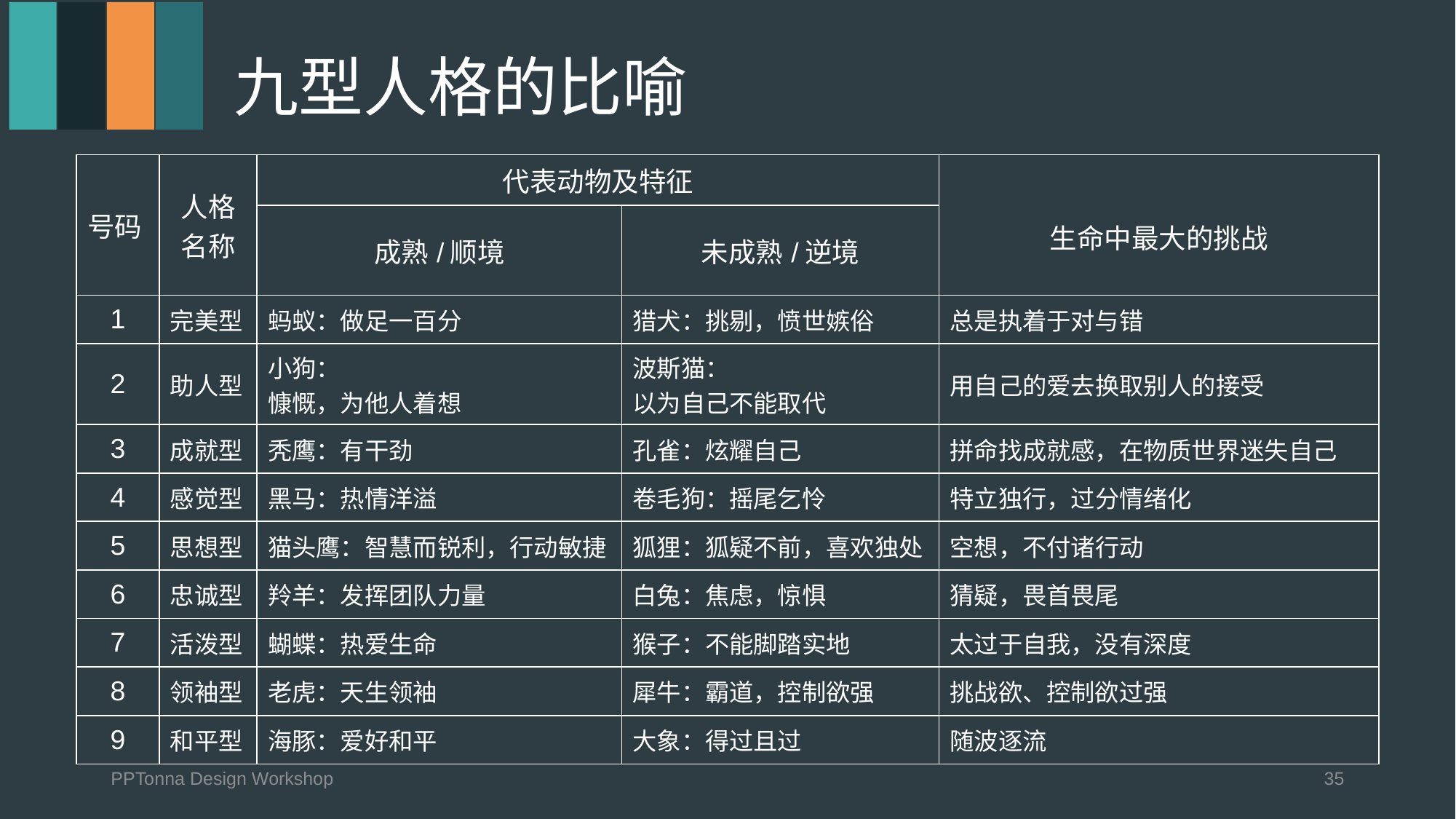

# 九型人格的比喻
| 号码 | 人格名称 | 代表动物及特征 |  | 生命中最大的挑战 |
| --- | --- | --- | --- | --- |
|  |  | 成熟/顺境 | 未成熟/逆境 |  |
| 1 | 完美型 | 蚂蚁：做足一百分 | 猎犬：挑剔，愤世嫉俗 | 总是执着于对与错 |
| 2 | 助人型 | 小狗： 慷慨，为他人着想 | 波斯猫： 以为自己不能取代 | 用自己的爱去换取别人的接受 |
| 3 | 成就型 | 秃鹰：有干劲 | 孔雀：炫耀自己 | 拼命找成就感，在物质世界迷失自己 |
| 4 | 感觉型 | 黑马：热情洋溢 | 卷毛狗：摇尾乞怜 | 特立独行，过分情绪化 |
| 5 | 思想型 | 猫头鹰：智慧而锐利，行动敏捷 | 狐狸：狐疑不前，喜欢独处 | 空想，不付诸行动 |
| 6 | 忠诚型 | 羚羊：发挥团队力量 | 白兔：焦虑，惊惧 | 猜疑，畏首畏尾 |
| 7 | 活泼型 | 蝴蝶：热爱生命 | 猴子：不能脚踏实地 | 太过于自我，没有深度 |
| 8 | 领袖型 | 老虎：天生领袖 | 犀牛：霸道，控制欲强 | 挑战欲、控制欲过强 |
| 9 | 和平型 | 海豚：爱好和平 | 大象：得过且过 | 随波逐流 |
PPTonna Design Workshop
35